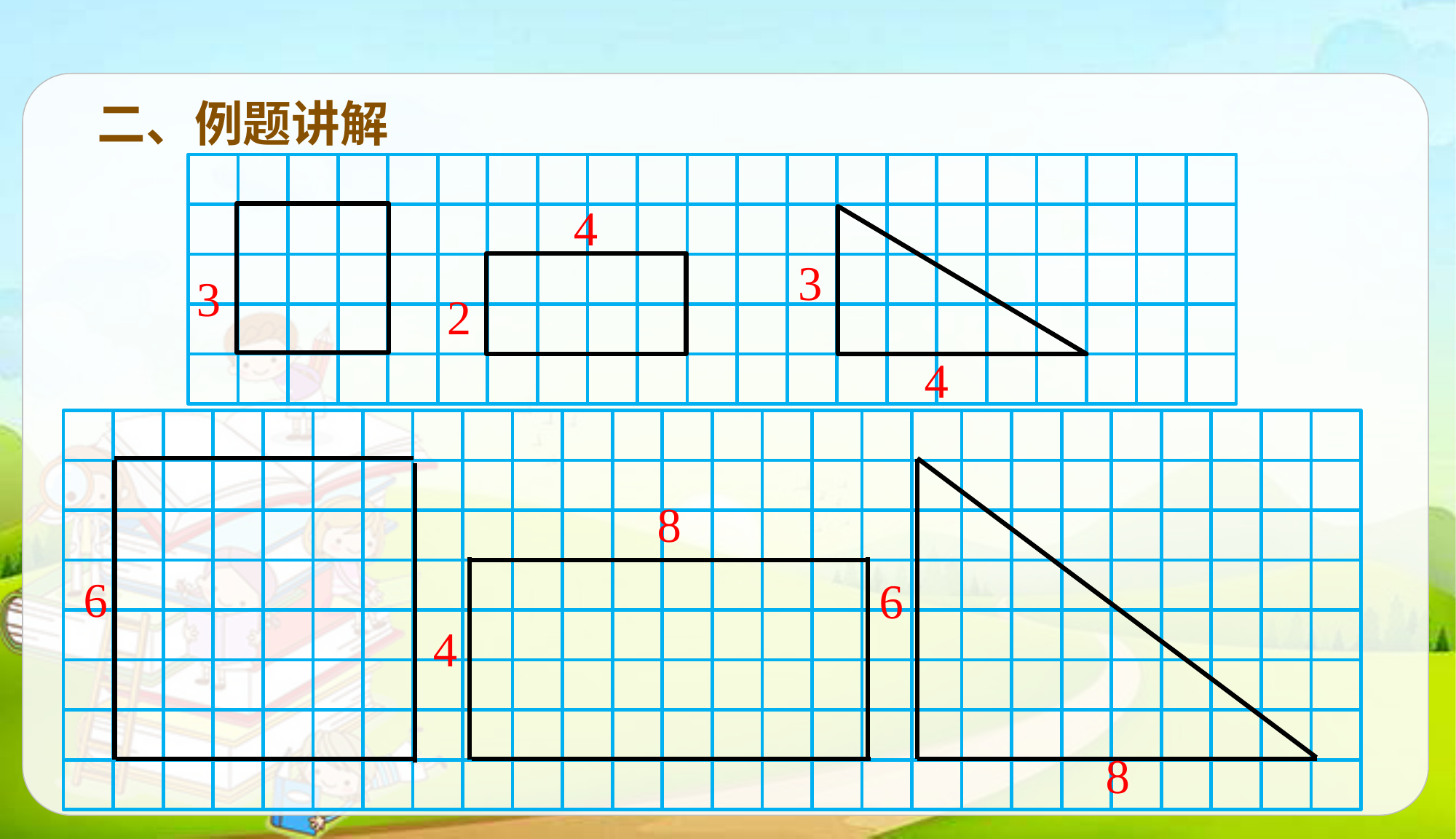

二、例题讲解

4

3

3
2
4
8
6
6
4
8